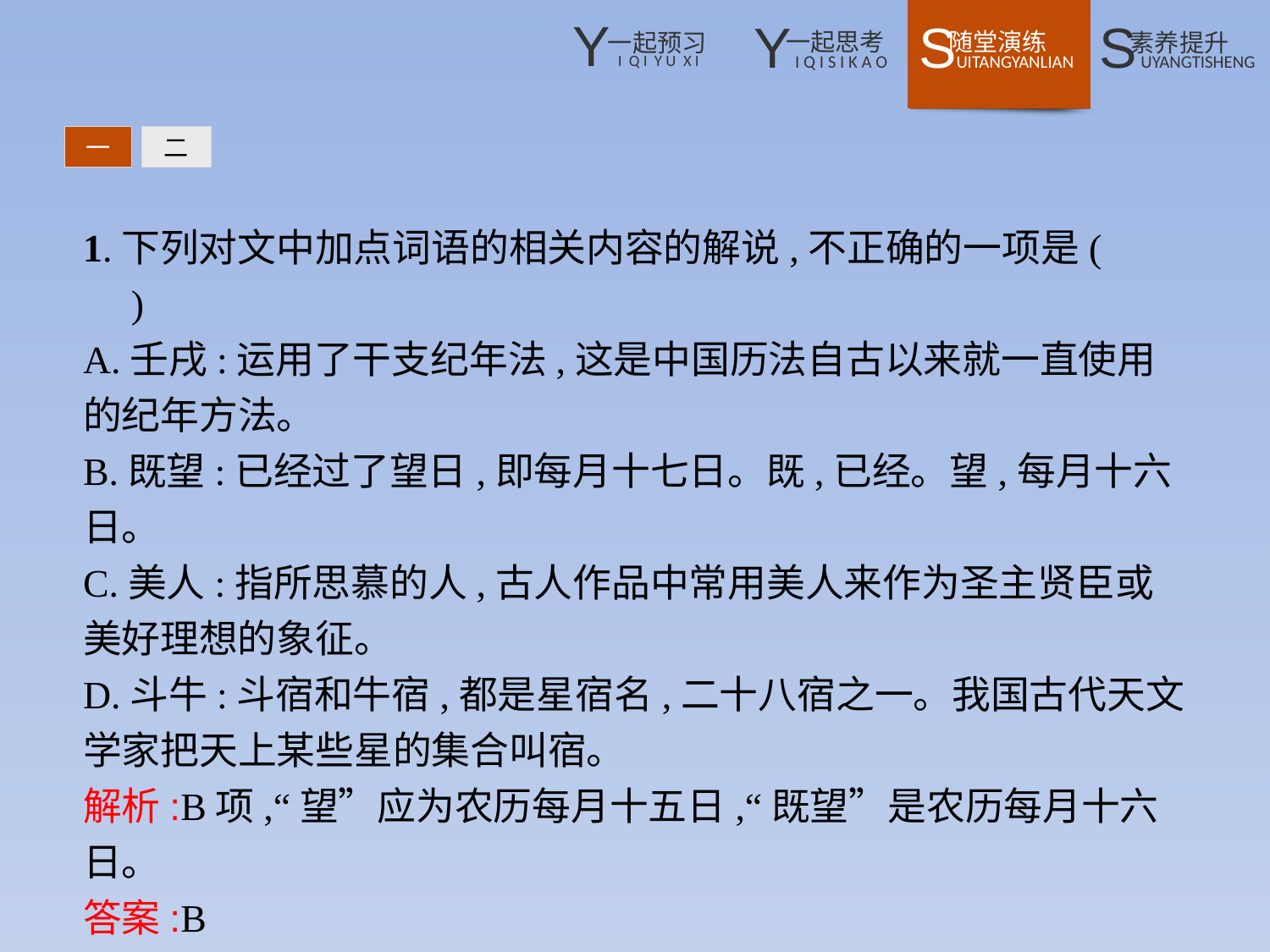

一
二
1.下列对文中加点词语的相关内容的解说,不正确的一项是(　　)
A.壬戌:运用了干支纪年法,这是中国历法自古以来就一直使用的纪年方法。
B.既望:已经过了望日,即每月十七日。既,已经。望,每月十六日。
C.美人:指所思慕的人,古人作品中常用美人来作为圣主贤臣或美好理想的象征。
D.斗牛:斗宿和牛宿,都是星宿名,二十八宿之一。我国古代天文学家把天上某些星的集合叫宿。
解析:B项,“望”应为农历每月十五日,“既望”是农历每月十六日。
答案:B